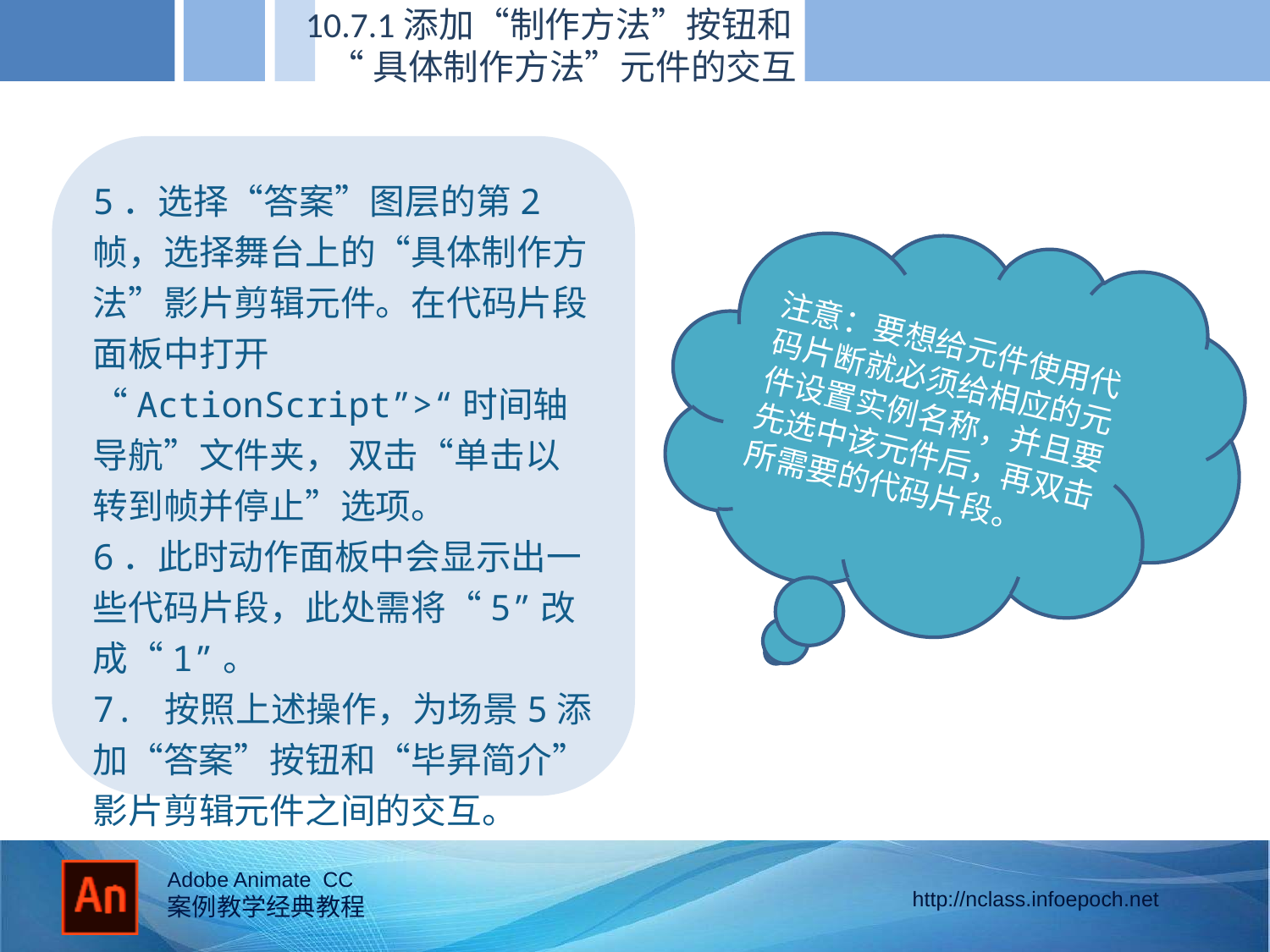

10.7.1添加“制作方法”按钮和
   “具体制作方法”元件的交互
5．选择“答案”图层的第2帧，选择舞台上的“具体制作方法”影片剪辑元件。在代码片段面板中打开 “ActionScript”>“时间轴导航”文件夹， 双击“单击以转到帧并停止”选项。
6．此时动作面板中会显示出一些代码片段，此处需将“5”改成“1”。
7. 按照上述操作，为场景5添加“答案”按钮和“毕昇简介”影片剪辑元件之间的交互。
注意：要想给元件使用代码片断就必须给相应的元件设置实例名称，并且要先选中该元件后，再双击所需要的代码片段。